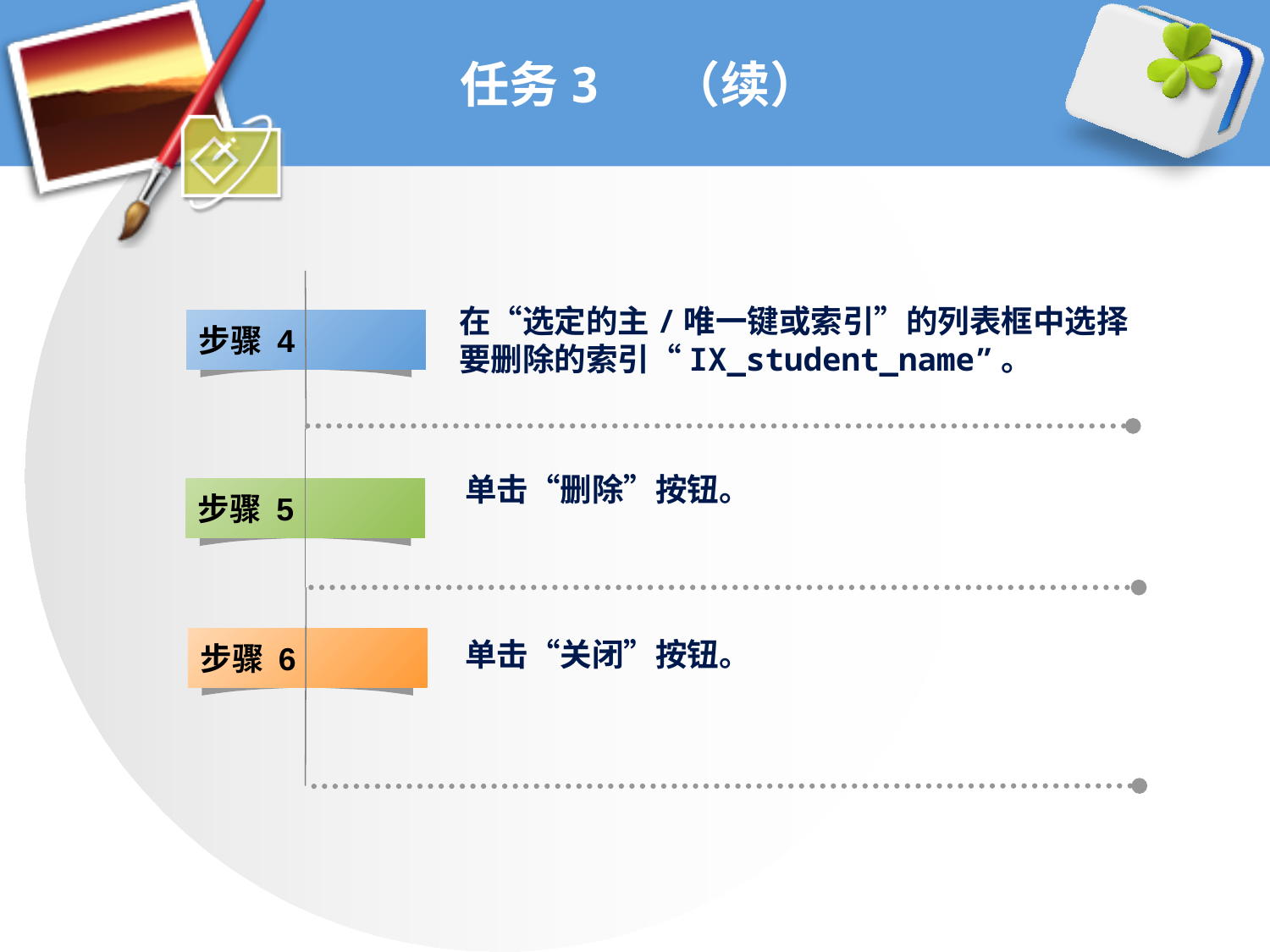

# 任务3  （续）
在“选定的主/唯一键或索引”的列表框中选择要删除的索引“IX_student_name”。
步骤 4

单击“删除”按钮。
步骤 5

步骤 6

单击“关闭”按钮。